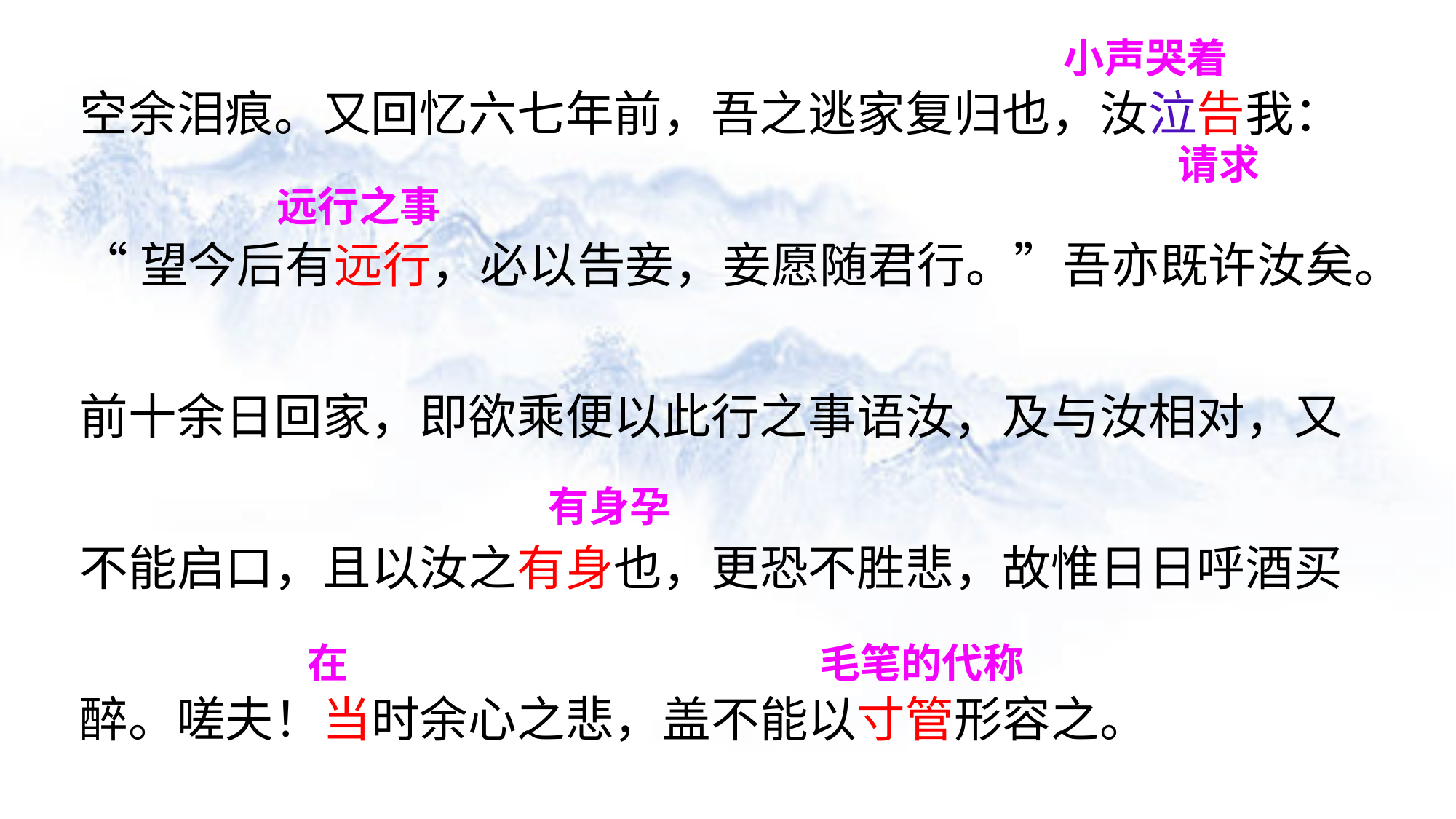

小声哭着
空余泪痕。又回忆六七年前，吾之逃家复归也，汝泣告我：

“望今后有远行，必以告妾，妾愿随君行。”吾亦既许汝矣。

前十余日回家，即欲乘便以此行之事语汝，及与汝相对，又

不能启口，且以汝之有身也，更恐不胜悲，故惟日日呼酒买

醉。嗟夫！当时余心之悲，盖不能以寸管形容之。
请求
远行之事
有身孕
在
毛笔的代称